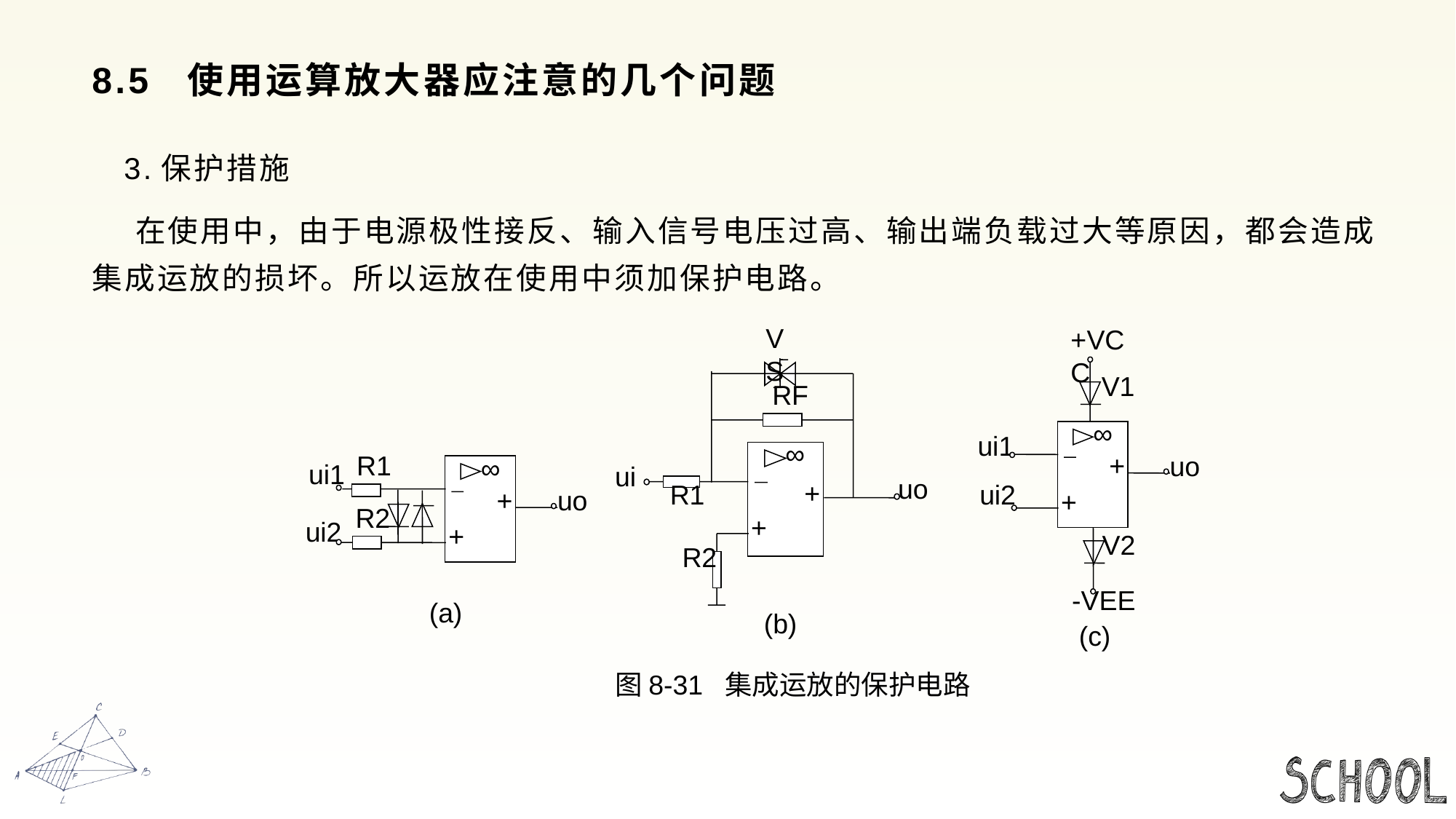

# 8.5  使用运算放大器应注意的几个问题
   3.保护措施
    在使用中，由于电源极性接反、输入信号电压过高、输出端负载过大等原因，都会造成集成运放的损坏。所以运放在使用中须加保护电路。
VS

RF

∞

ui

uo

+

R1

+

R2

(b)

+VCC

V1

∞

ui1

+

uo

ui2

+

V2

-VEE

(c)

R1

∞

ui1

+

uo

R2

ui2

+

(a)

图8-31  集成运放的保护电路